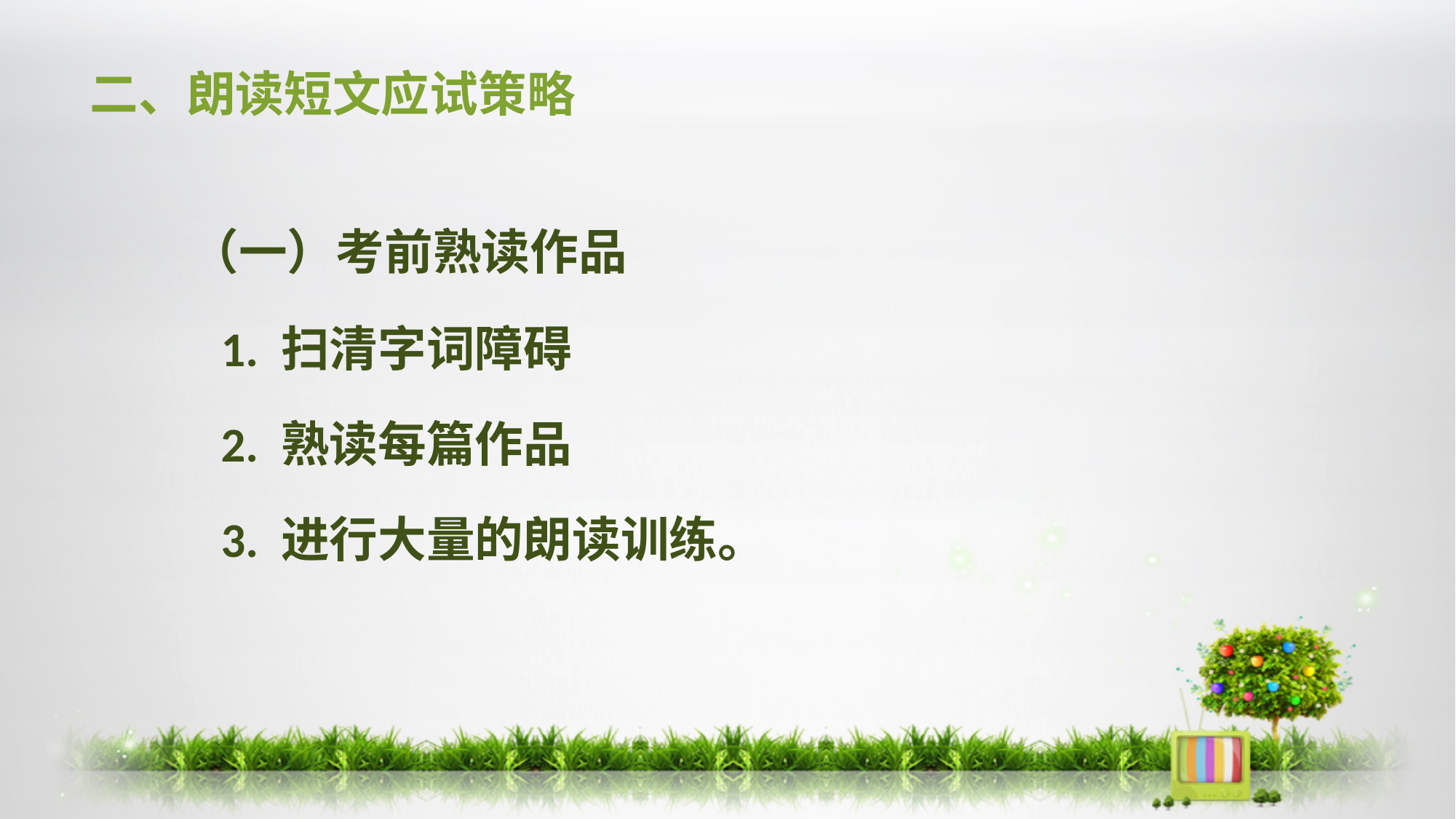

# 二、朗读短文应试策略
        （一）考前熟读作品
            1. 扫清字词障碍
            2. 熟读每篇作品
            3. 进行大量的朗读训练。